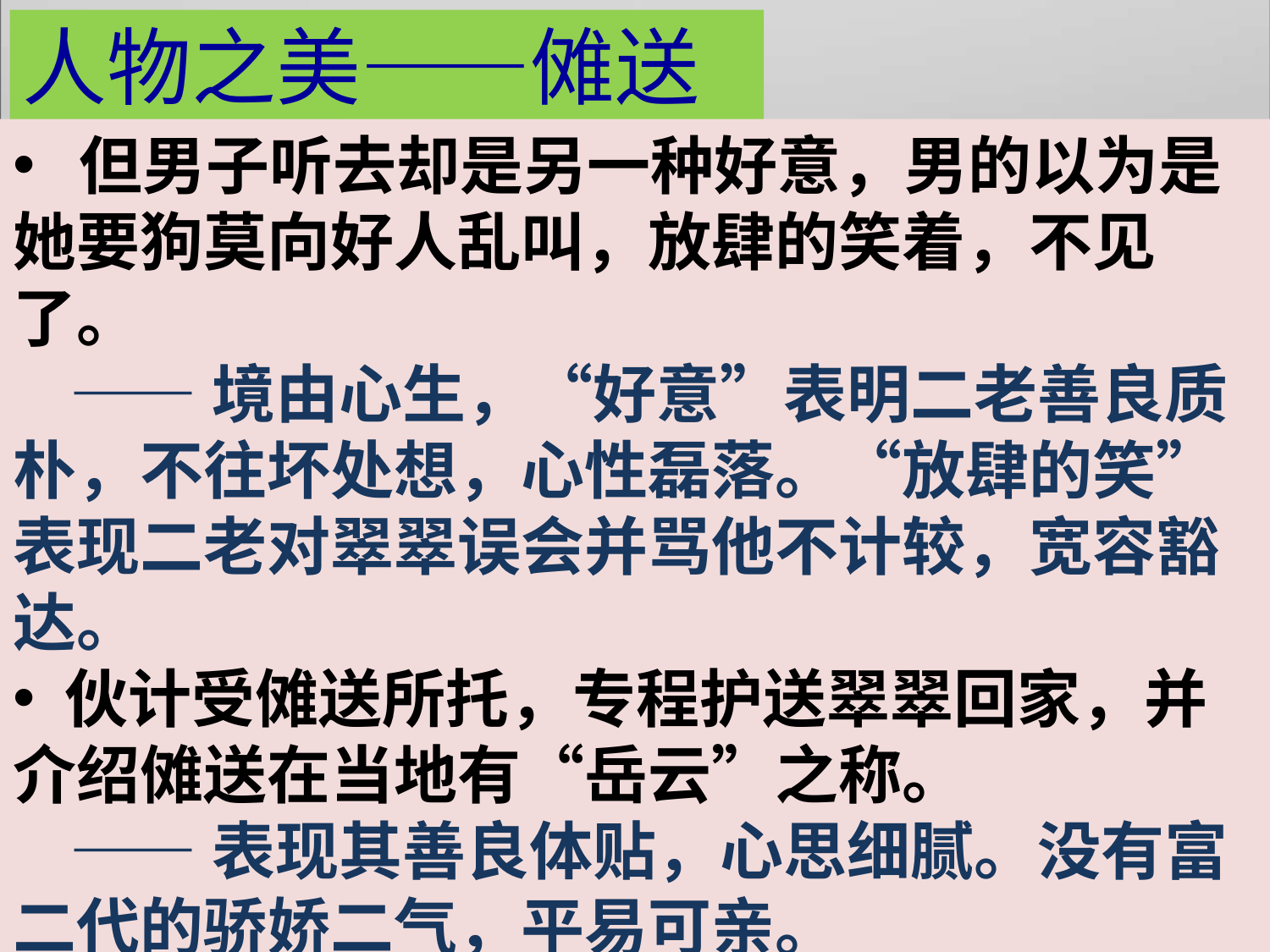

人物之美——傩送
  但男子听去却是另一种好意，男的以为是她要狗莫向好人乱叫，放肆的笑着，不见了。
    ——境由心生，“好意”表明二老善良质朴，不往坏处想，心性磊落。“放肆的笑”表现二老对翠翠误会并骂他不计较，宽容豁达。
 伙计受傩送所托，专程护送翠翠回家，并介绍傩送在当地有“岳云”之称。
    ——表现其善良体贴，心思细腻。没有富二代的骄娇二气，平易可亲。